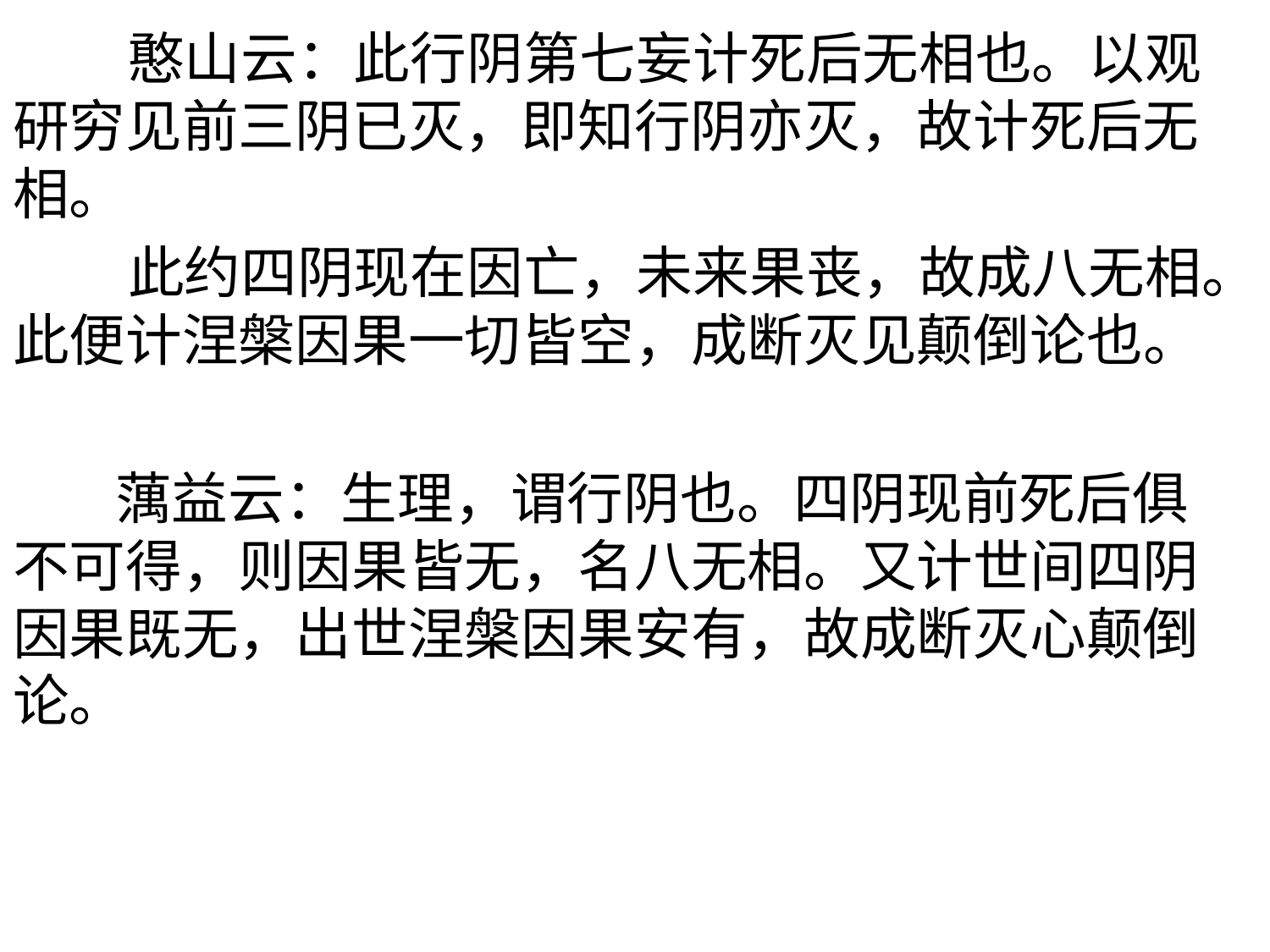

憨山云：此行阴第七妄计死后无相也。以观研穷见前三阴已灭，即知行阴亦灭，故计死后无相。
        此约四阴现在因亡，未来果丧，故成八无相。此便计涅槃因果一切皆空，成断灭见颠倒论也。

       蕅益云：生理，谓行阴也。四阴现前死后俱不可得，则因果皆无，名八无相。又计世间四阴因果既无，出世涅槃因果安有，故成断灭心颠倒论。